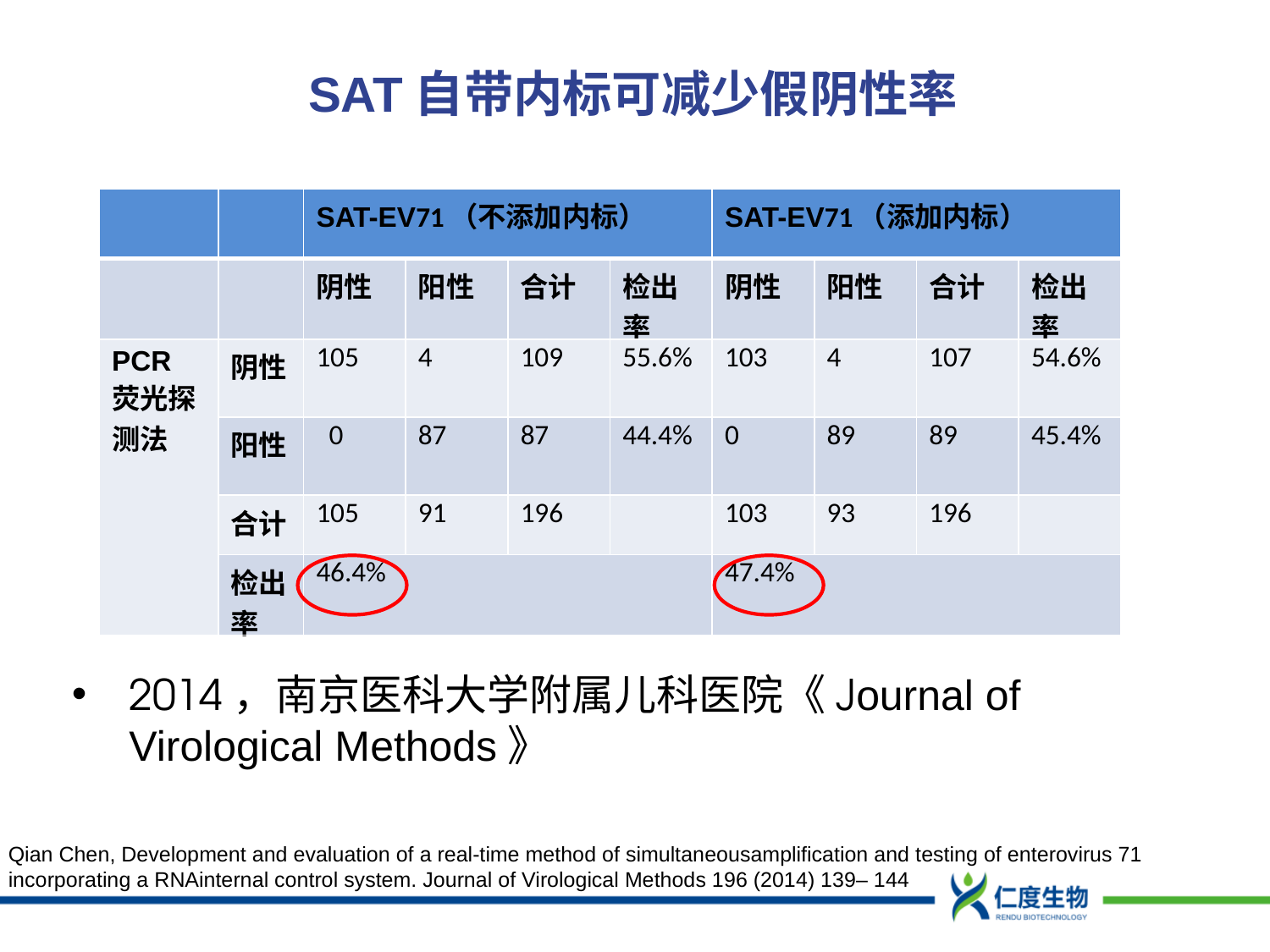

SAT自带内标可减少假阴性率
|  |  | SAT-EV71（不添加内标） |  |  |  | SAT-EV71（添加内标） |  |  |  |
| --- | --- | --- | --- | --- | --- | --- | --- | --- | --- |
|  |  | 阴性 | 阳性 | 合计 | 检出率 | 阴性 | 阳性 | 合计 | 检出率 |
| PCR荧光探测法 | 阴性 | 105 | 4 | 109 | 55.6% | 103 | 4 | 107 | 54.6% |
|  | 阳性 | 0 | 87 | 87 | 44.4% | 0 | 89 | 89 | 45.4% |
|  | 合计 | 105 | 91 | 196 |  | 103 | 93 | 196 |  |
|  | 检出率 | 46.4% |  |  |  | 47.4% |  |  |  |

2014，南京医科大学附属儿科医院《Journal of Virological Methods》

Qian Chen, Development and evaluation of a real-time method of simultaneousamplification and testing of enterovirus 71 incorporating a RNAinternal control system. Journal of Virological Methods 196 (2014) 139– 144